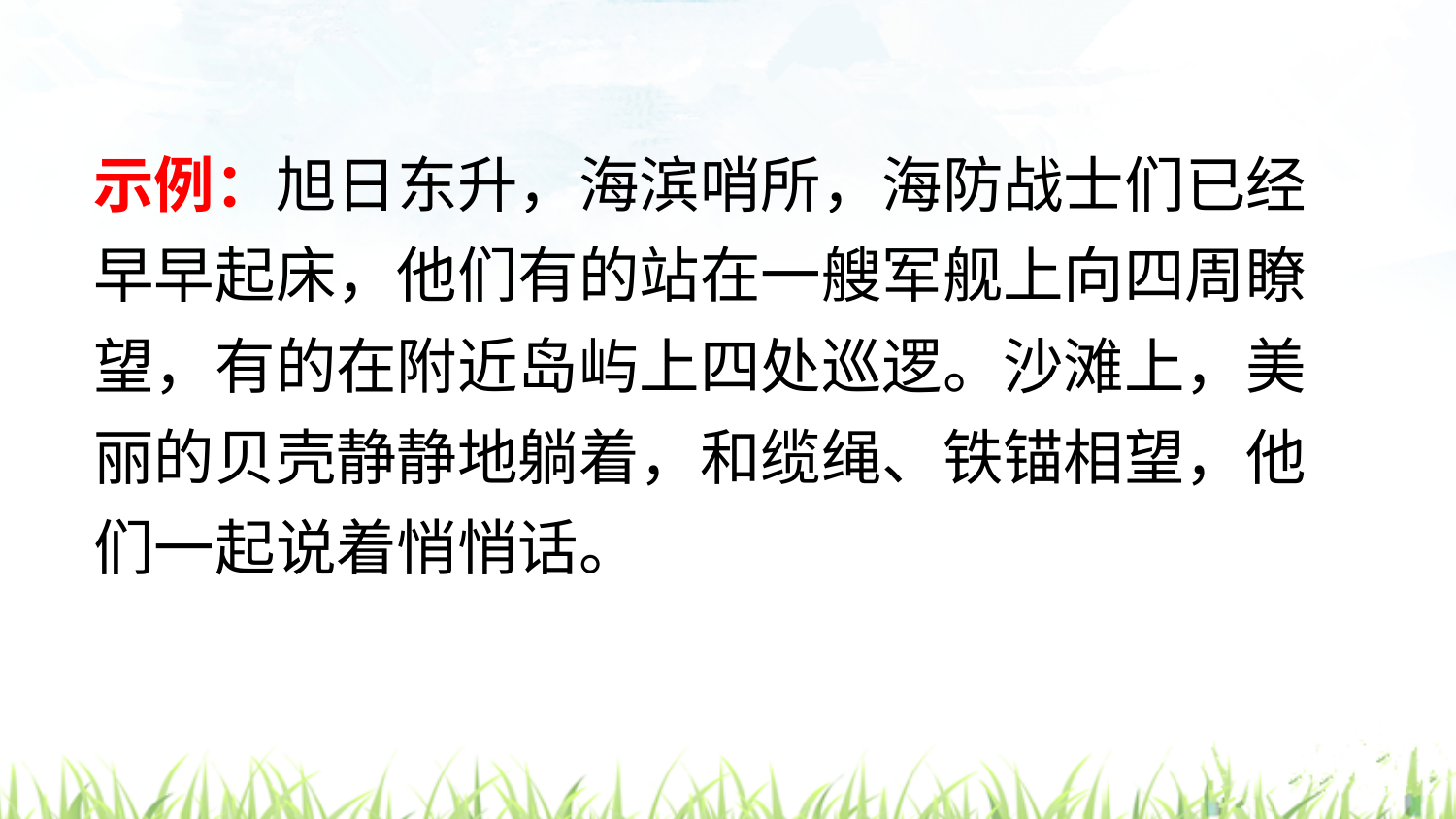

示例：旭日东升，海滨哨所，海防战士们已经早早起床，他们有的站在一艘军舰上向四周瞭望，有的在附近岛屿上四处巡逻。沙滩上，美丽的贝壳静静地躺着，和缆绳、铁锚相望，他们一起说着悄悄话。